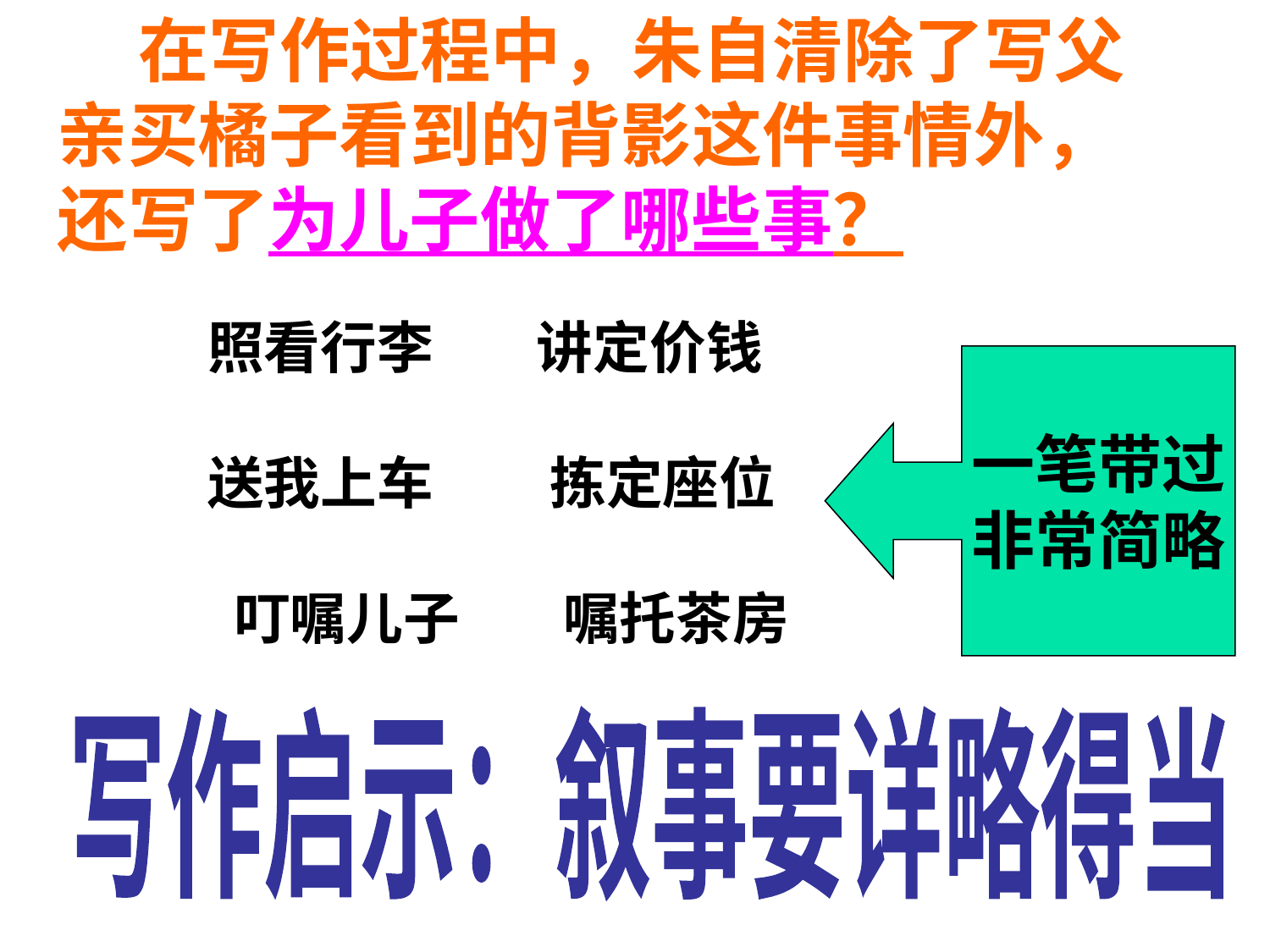

在写作过程中，朱自清除了写父亲买橘子看到的背影这件事情外，还写了为儿子做了哪些事？
照看行李        讲定价钱

送我上车         拣定座位

 叮嘱儿子        嘱托茶房
一笔带过
非常简略
写作启示：叙事要详略得当